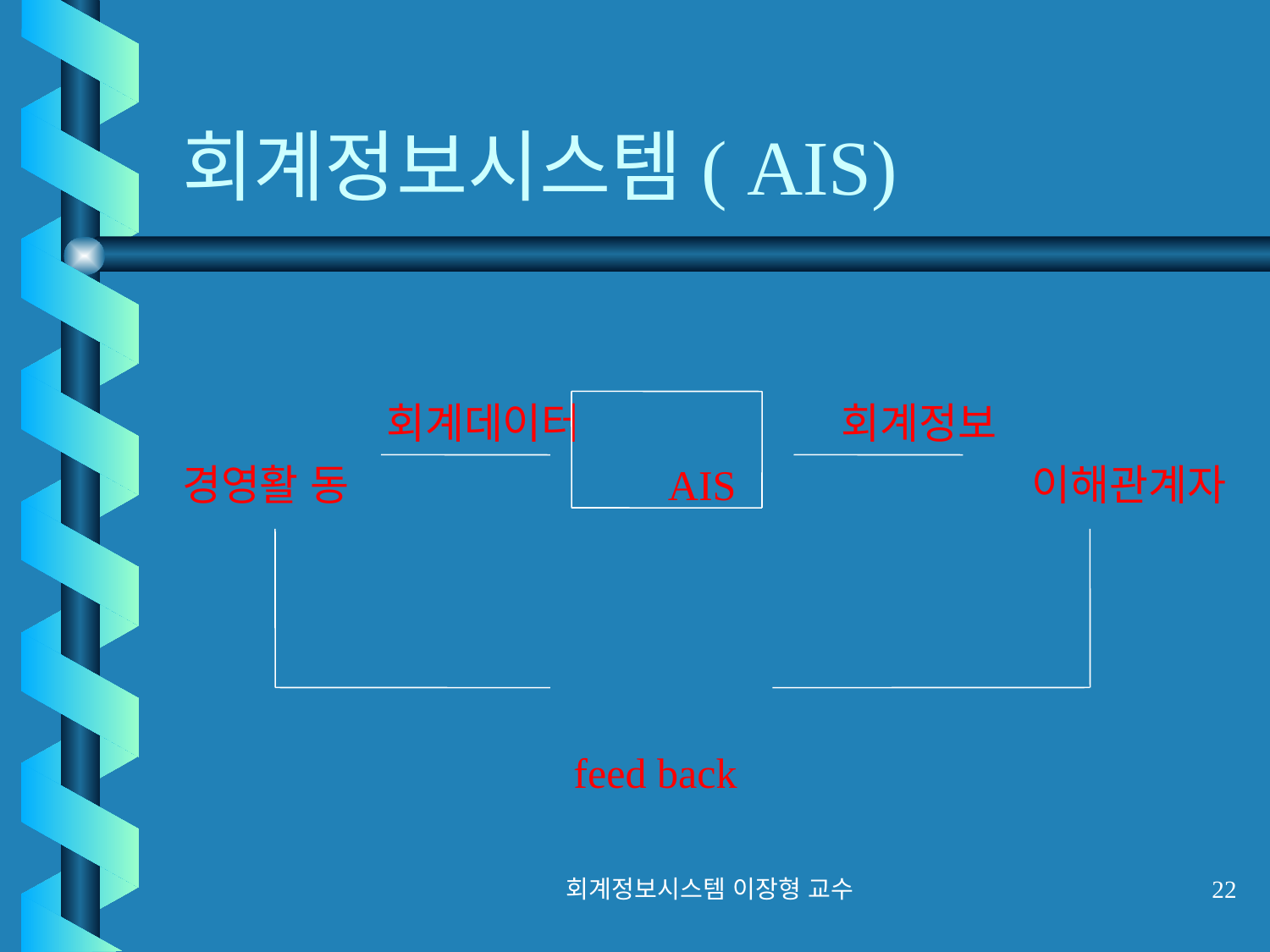

# 회계정보시스템( AIS)
            회계데이터                      회계정보
경영활 동                          AIS                           이해관계자

                                     feed back

회계정보시스템 이장형 교수
22